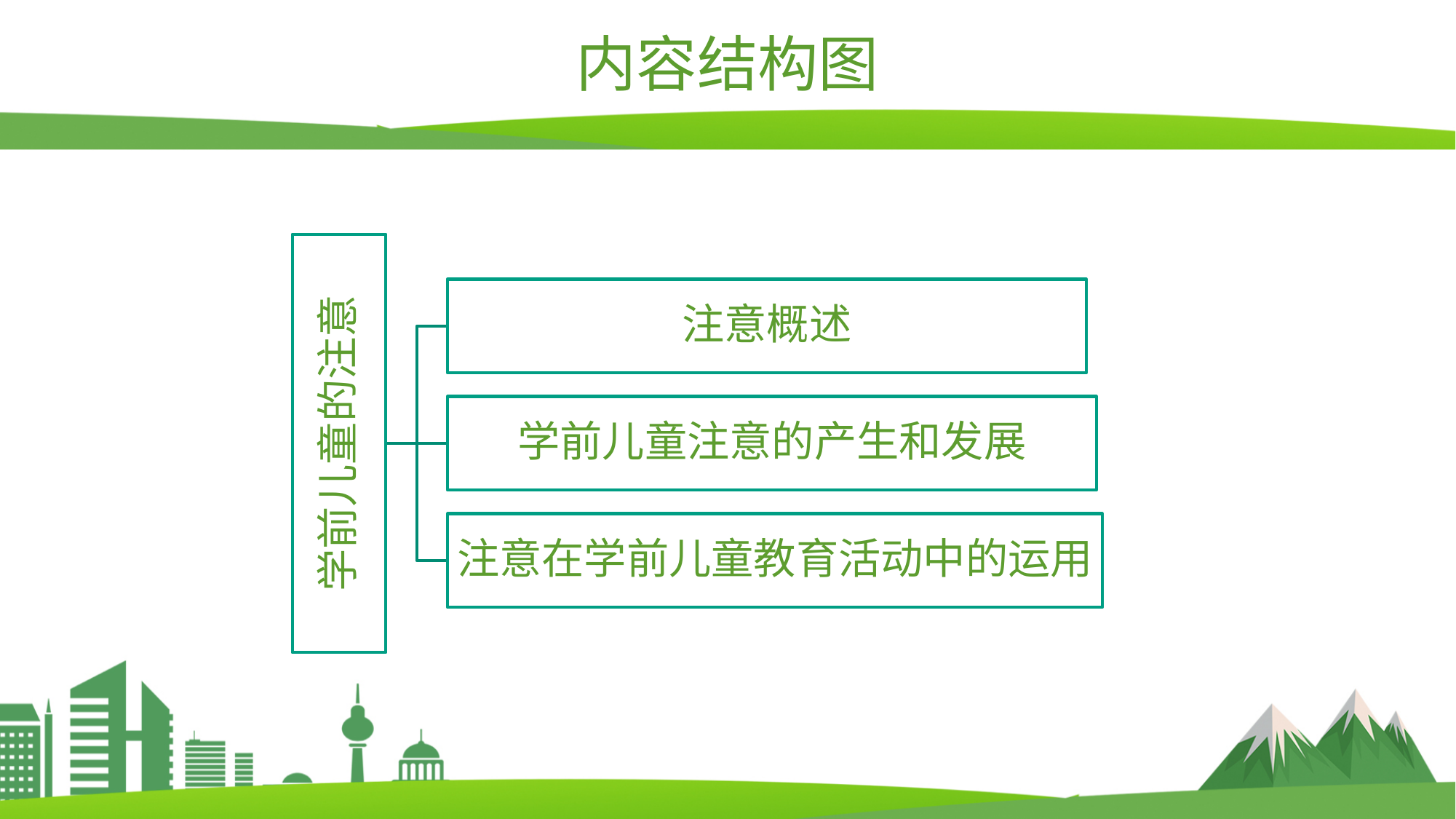

内容结构图

学前儿童的注意
注意概述
学前儿童注意的产生和发展
注意在学前儿童教育活动中的运用